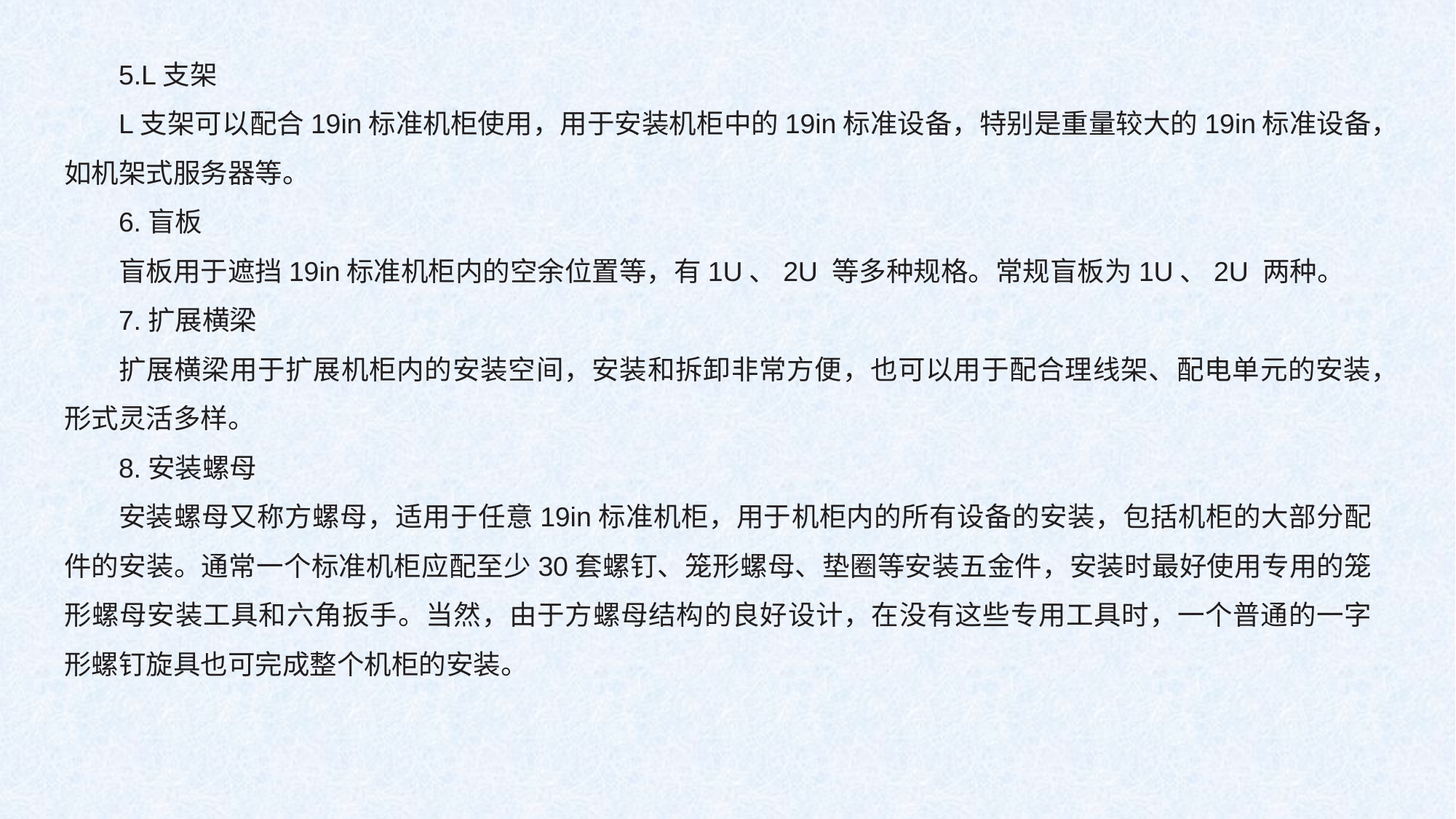

5.L支架
L支架可以配合19in标准机柜使用，用于安装机柜中的19in标准设备，特别是重量较大的19in标准设备，如机架式服务器等。
6.盲板
盲板用于遮挡19in标准机柜内的空余位置等，有1U、2U 等多种规格。常规盲板为1U、2U 两种。
7.扩展横梁
扩展横梁用于扩展机柜内的安装空间，安装和拆卸非常方便，也可以用于配合理线架、配电单元的安装，形式灵活多样。
8.安装螺母
安装螺母又称方螺母，适用于任意19in标准机柜，用于机柜内的所有设备的安装，包括机柜的大部分配件的安装。通常一个标准机柜应配至少30套螺钉、笼形螺母、垫圈等安装五金件，安装时最好使用专用的笼形螺母安装工具和六角扳手。当然，由于方螺母结构的良好设计，在没有这些专用工具时，一个普通的一字形螺钉旋具也可完成整个机柜的安装。